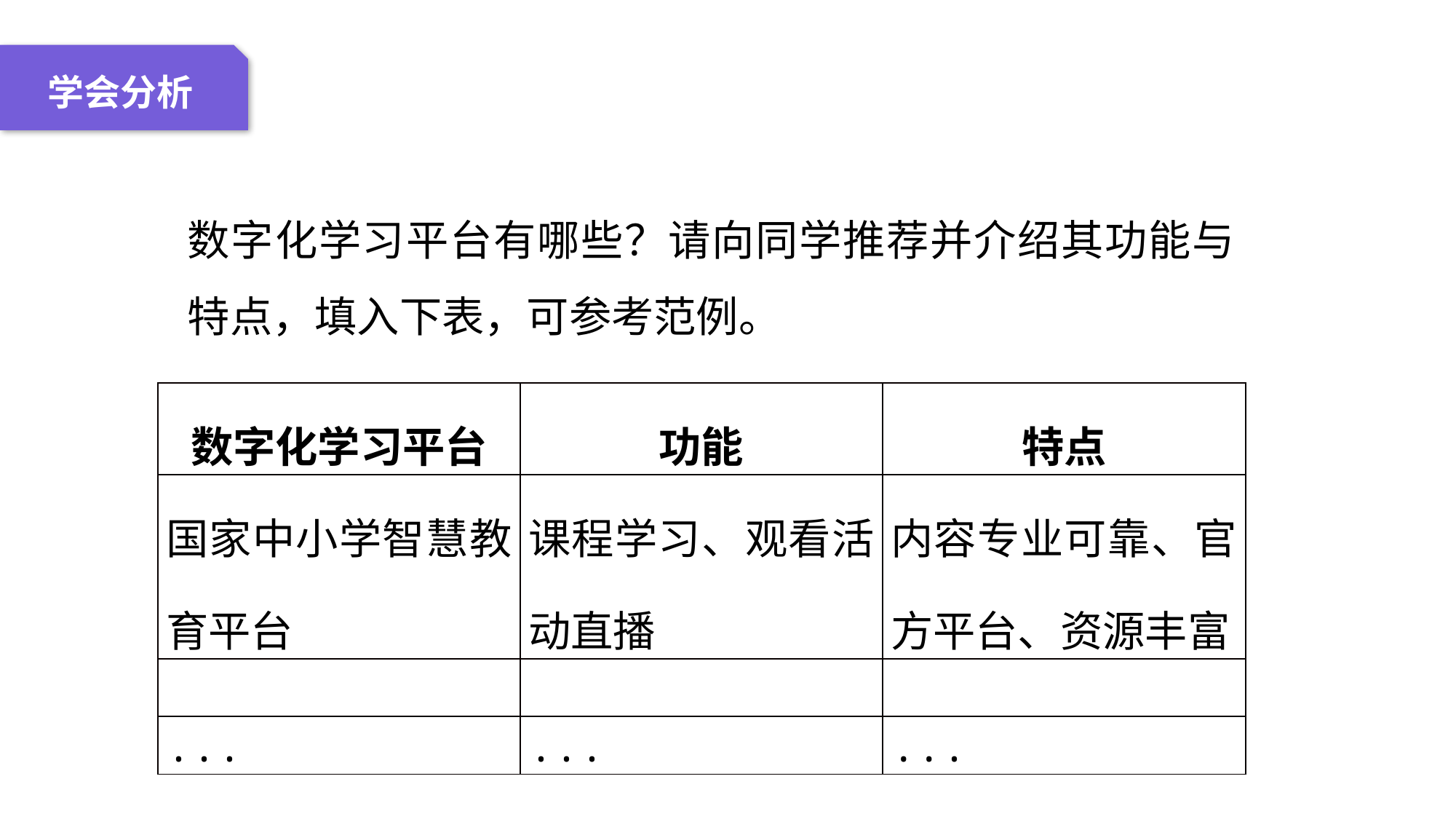

04 名词解释
01 准备过程
02 整体结构
03 重点说明
学会分析
数字化学习平台有哪些？请向同学推荐并介绍其功能与特点，填入下表，可参考范例。
| 数字化学习平台 | 功能 | 特点 |
| --- | --- | --- |
| 国家中小学智慧教育平台 | 课程学习、观看活动直播 | 内容专业可靠、官方平台、资源丰富 |
|  |  |  |
| ... | ... | ... |